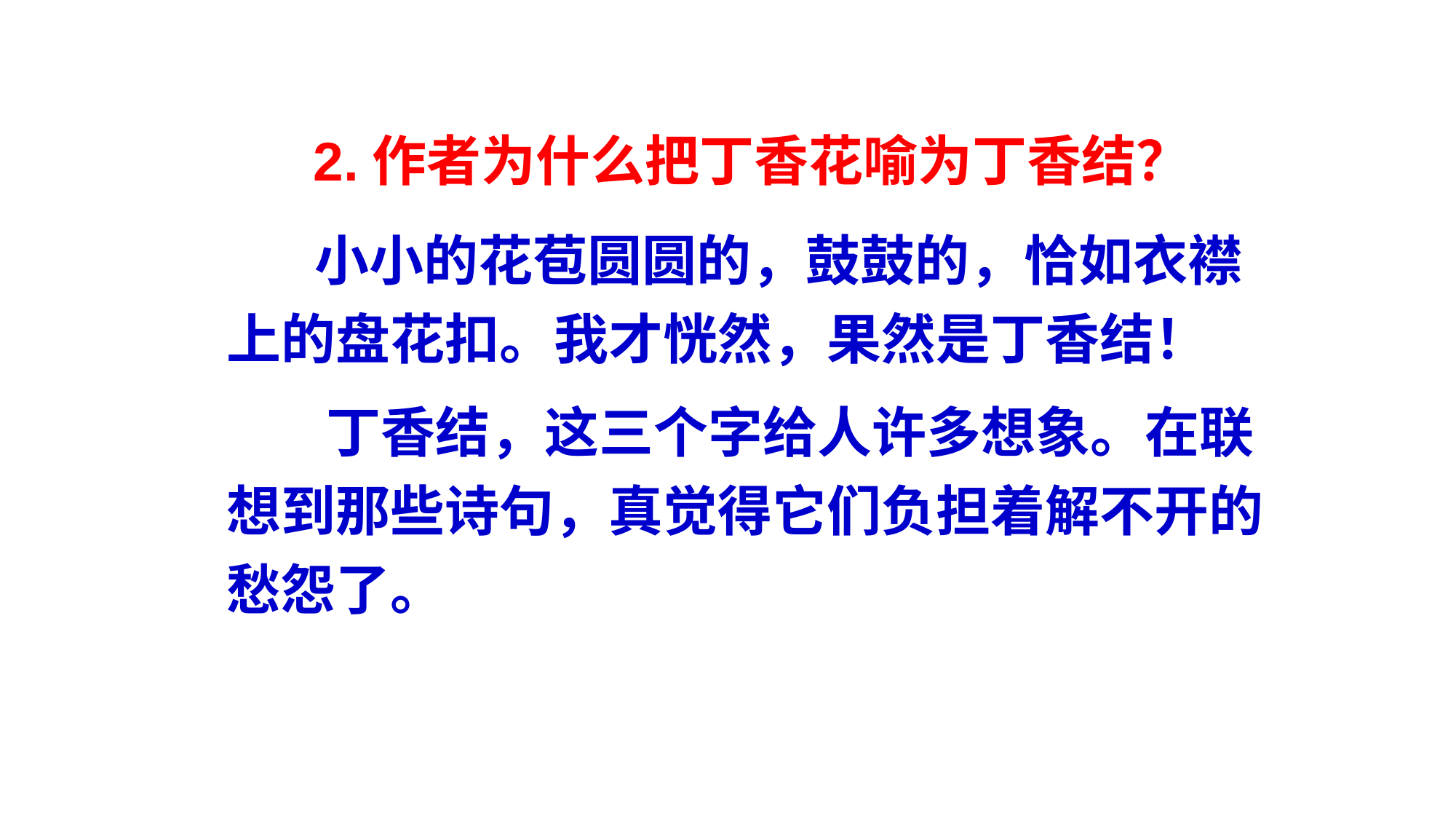

# 2.作者为什么把丁香花喻为丁香结？
       小小的花苞圆圆的，鼓鼓的，恰如衣襟上的盘花扣。我才恍然，果然是丁香结！
       丁香结，这三个字给人许多想象。在联想到那些诗句，真觉得它们负担着解不开的愁怨了。